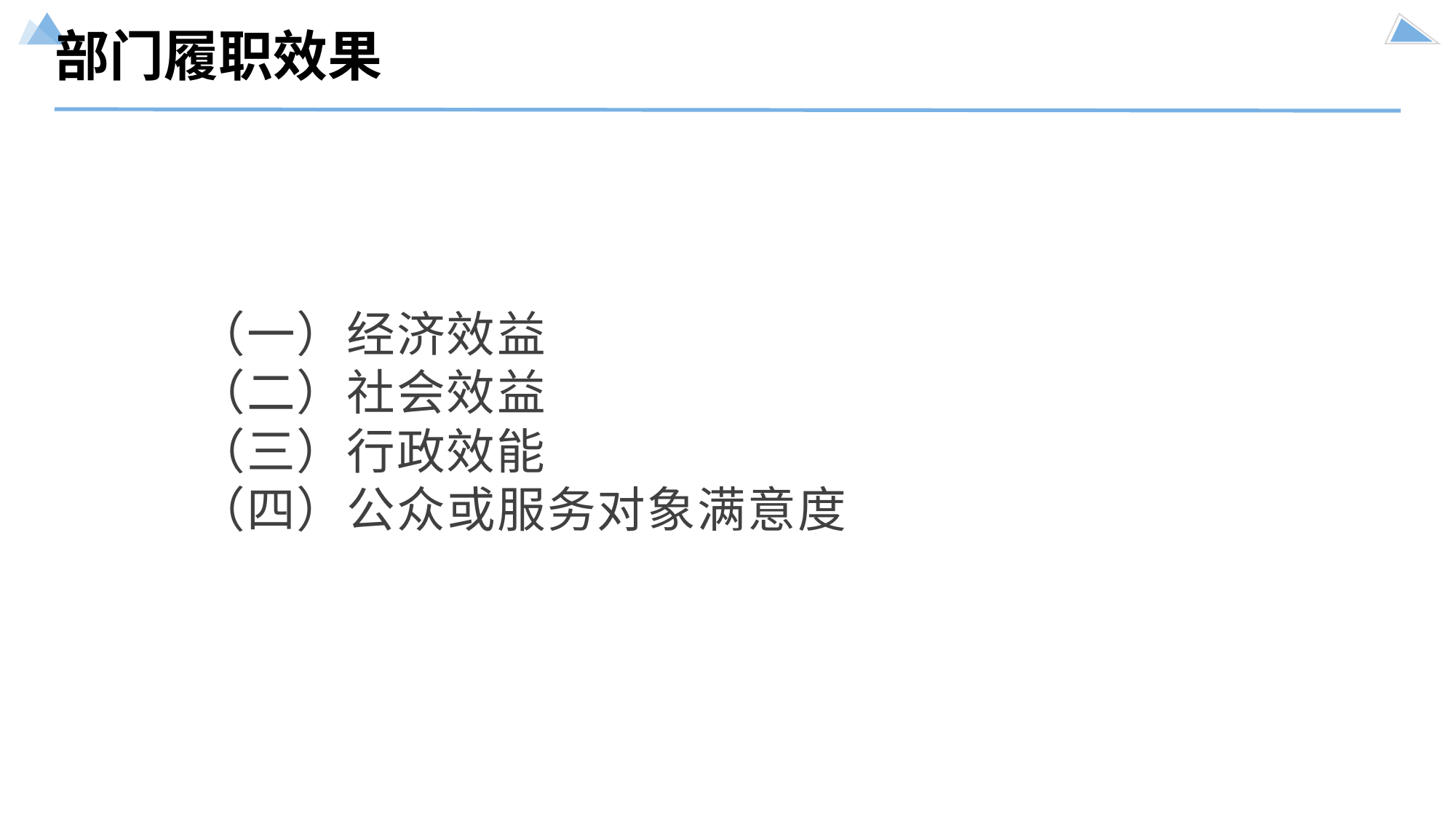

部门履职效果
（一）经济效益
（二）社会效益
（三）行政效能
（四）公众或服务对象满意度